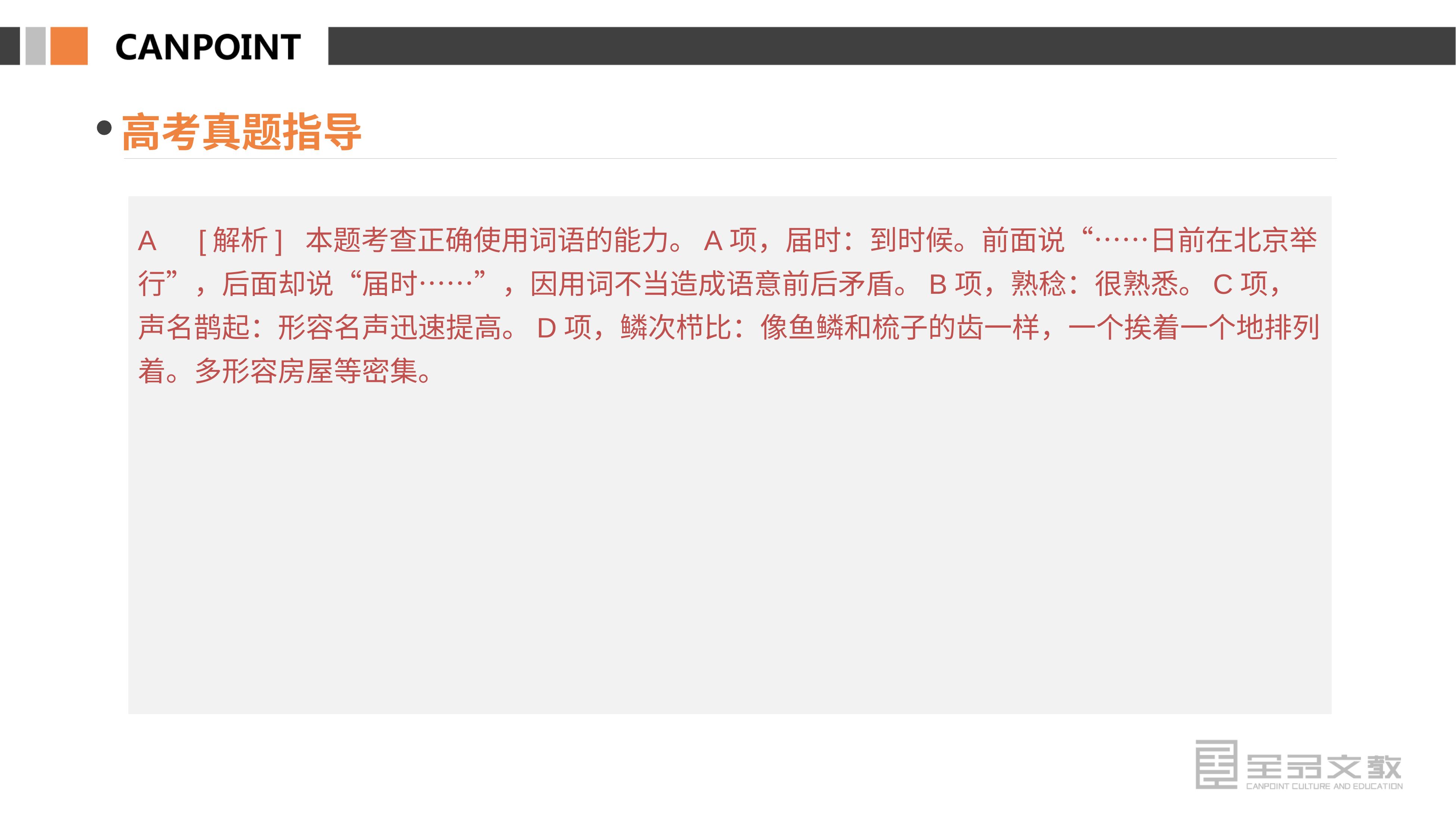

高考真题指导

A　[解析]  本题考查正确使用词语的能力。A项，届时：到时候。前面说“……日前在北京举行”，后面却说“届时……”，因用词不当造成语意前后矛盾。B项，熟稔：很熟悉。C项，声名鹊起：形容名声迅速提高。D项，鳞次栉比：像鱼鳞和梳子的齿一样，一个挨着一个地排列着。多形容房屋等密集。